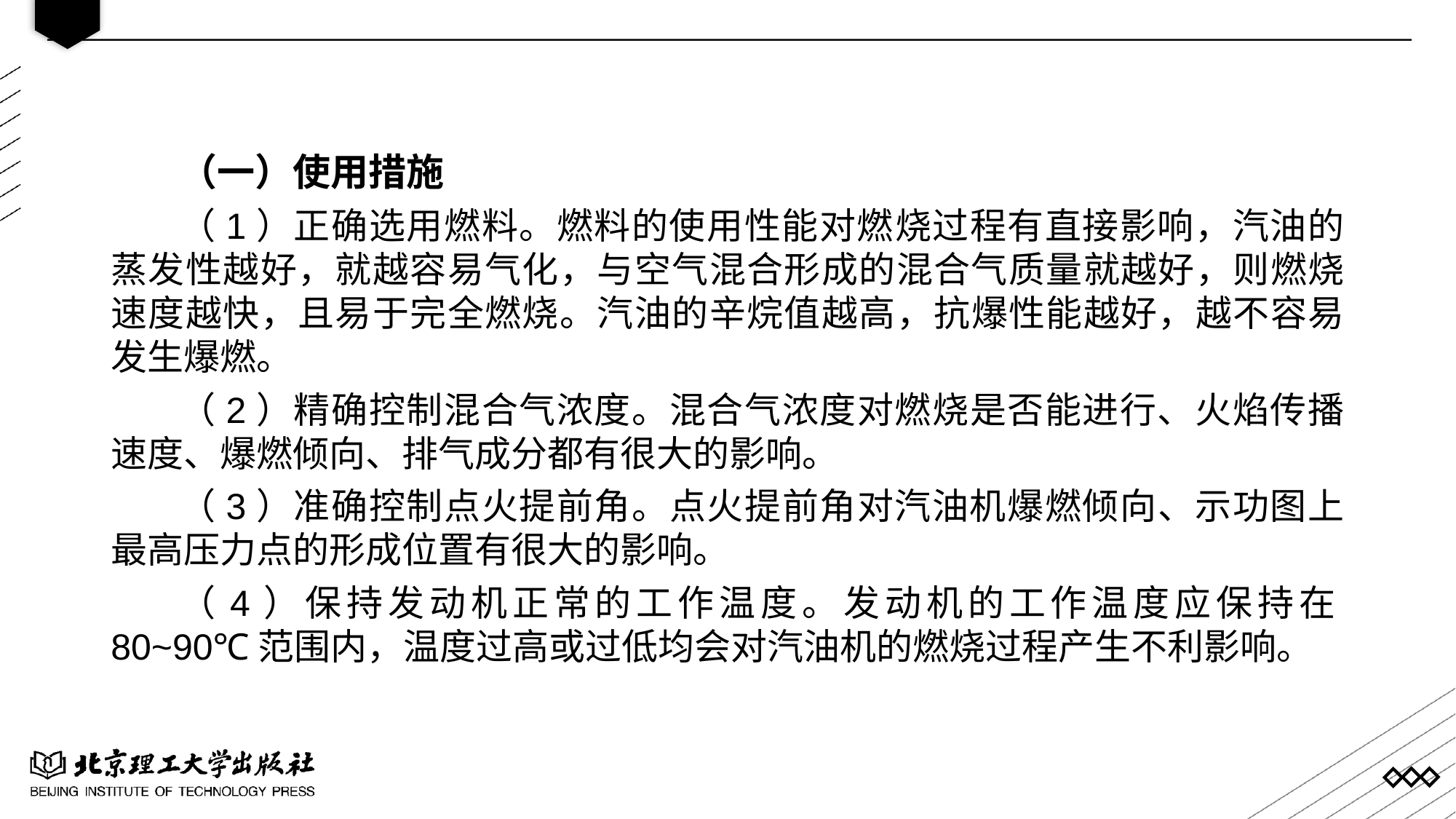

（一）使用措施
（1）正确选用燃料。燃料的使用性能对燃烧过程有直接影响，汽油的蒸发性越好，就越容易气化，与空气混合形成的混合气质量就越好，则燃烧速度越快，且易于完全燃烧。汽油的辛烷值越高，抗爆性能越好，越不容易发生爆燃。
（2）精确控制混合气浓度。混合气浓度对燃烧是否能进行、火焰传播速度、爆燃倾向、排气成分都有很大的影响。
（3）准确控制点火提前角。点火提前角对汽油机爆燃倾向、示功图上最高压力点的形成位置有很大的影响。
（4）保持发动机正常的工作温度。发动机的工作温度应保持在80~90℃范围内，温度过高或过低均会对汽油机的燃烧过程产生不利影响。